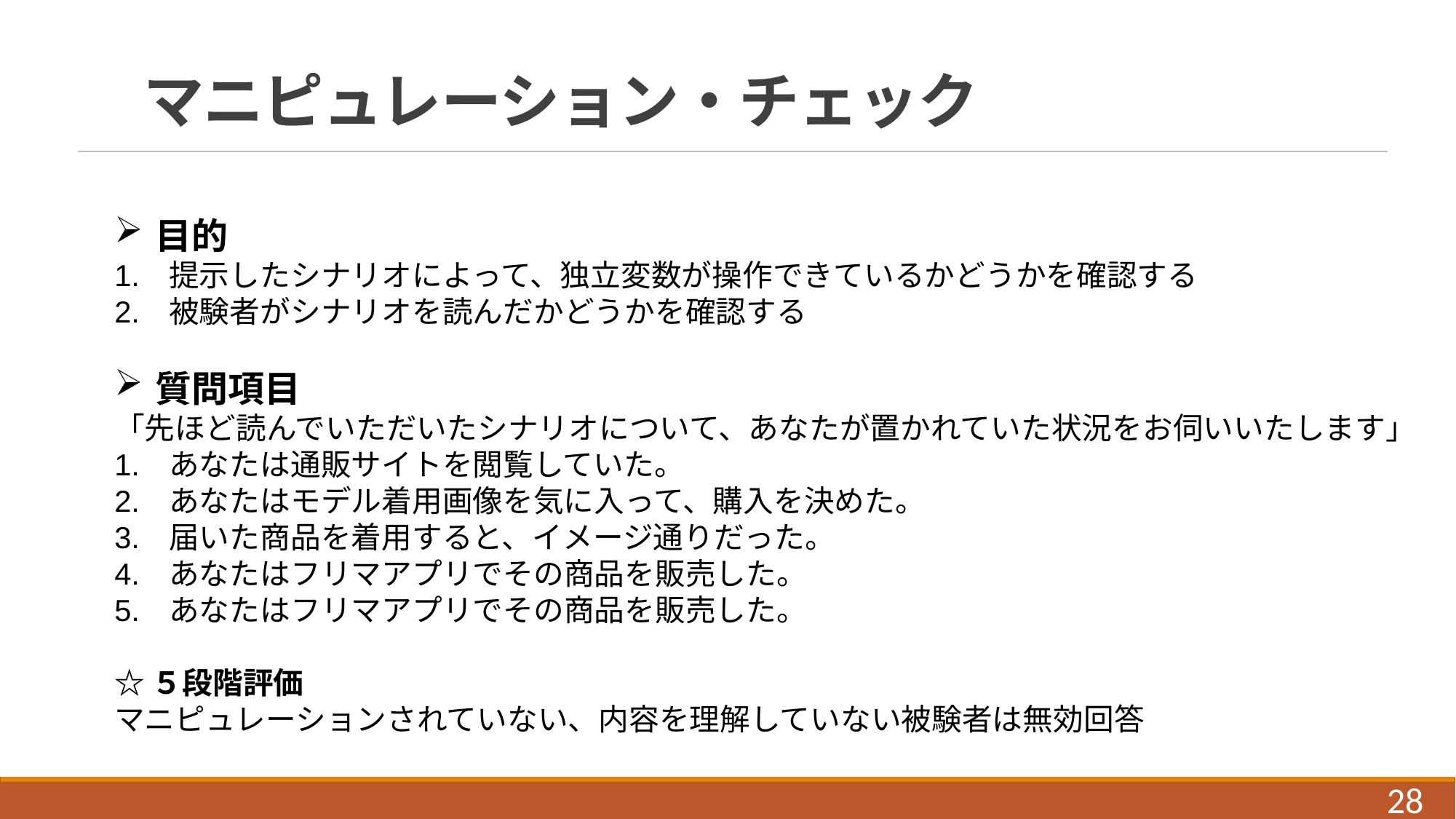

# マニピュレーション・チェック
目的
提示したシナリオによって、独立変数が操作できているかどうかを確認する
被験者がシナリオを読んだかどうかを確認する

質問項目
「先ほど読んでいただいたシナリオについて、あなたが置かれていた状況をお伺いいたします」
あなたは通販サイトを閲覧していた。
あなたはモデル着用画像を気に入って、購入を決めた。
届いた商品を着用すると、イメージ通りだった。
あなたはフリマアプリでその商品を販売した。
あなたはフリマアプリでその商品を販売した。

☆５段階評価
マニピュレーションされていない、内容を理解していない被験者は無効回答
28